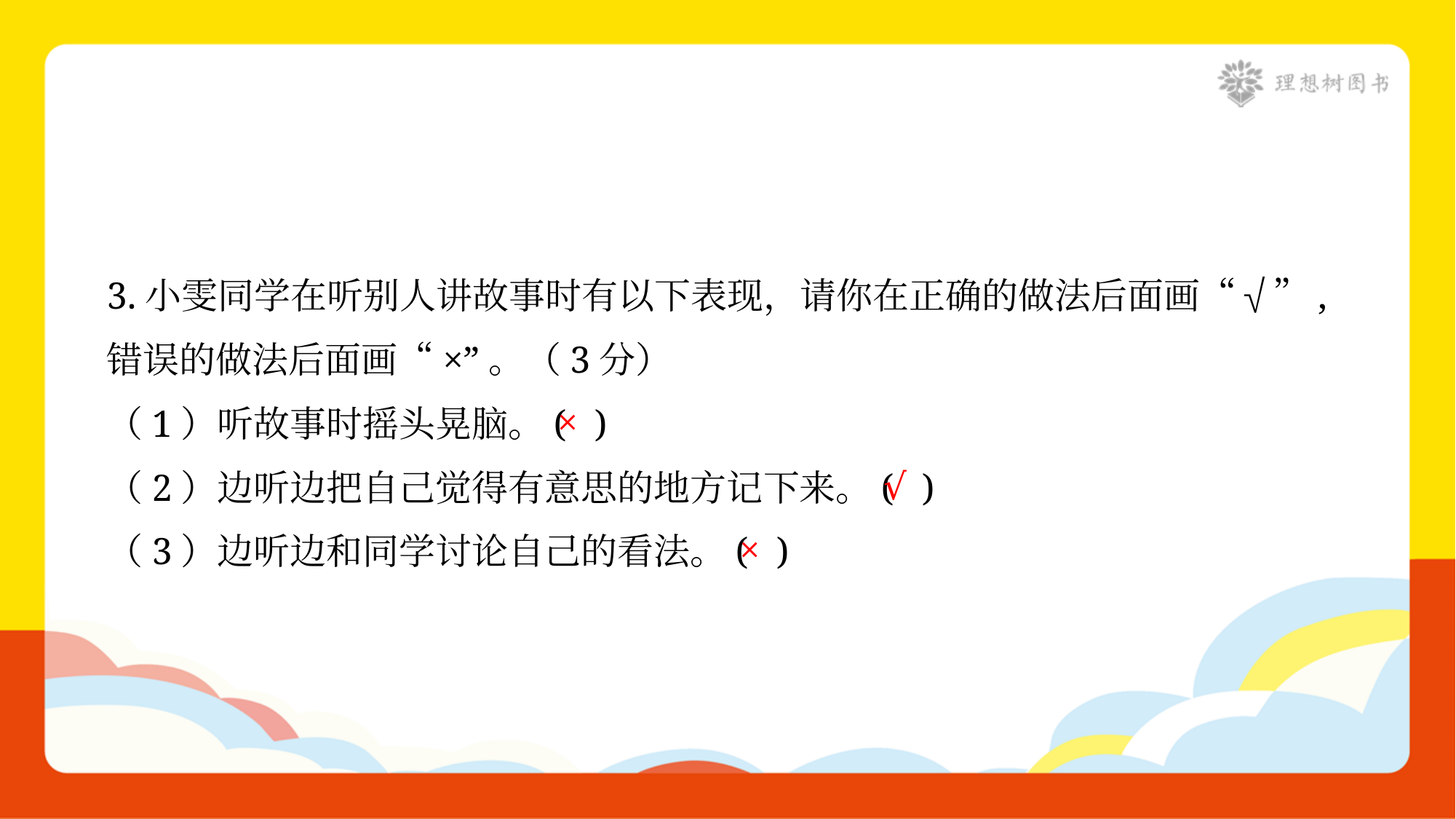

3.小雯同学在听别人讲故事时有以下表现，请你在正确的做法后面画“√”,
错误的做法后面画“×”。（3分）
×
（1）听故事时摇头晃脑。(   )
√
（2）边听边把自己觉得有意思的地方记下来。(   )
×
（3）边听边和同学讨论自己的看法。(   )